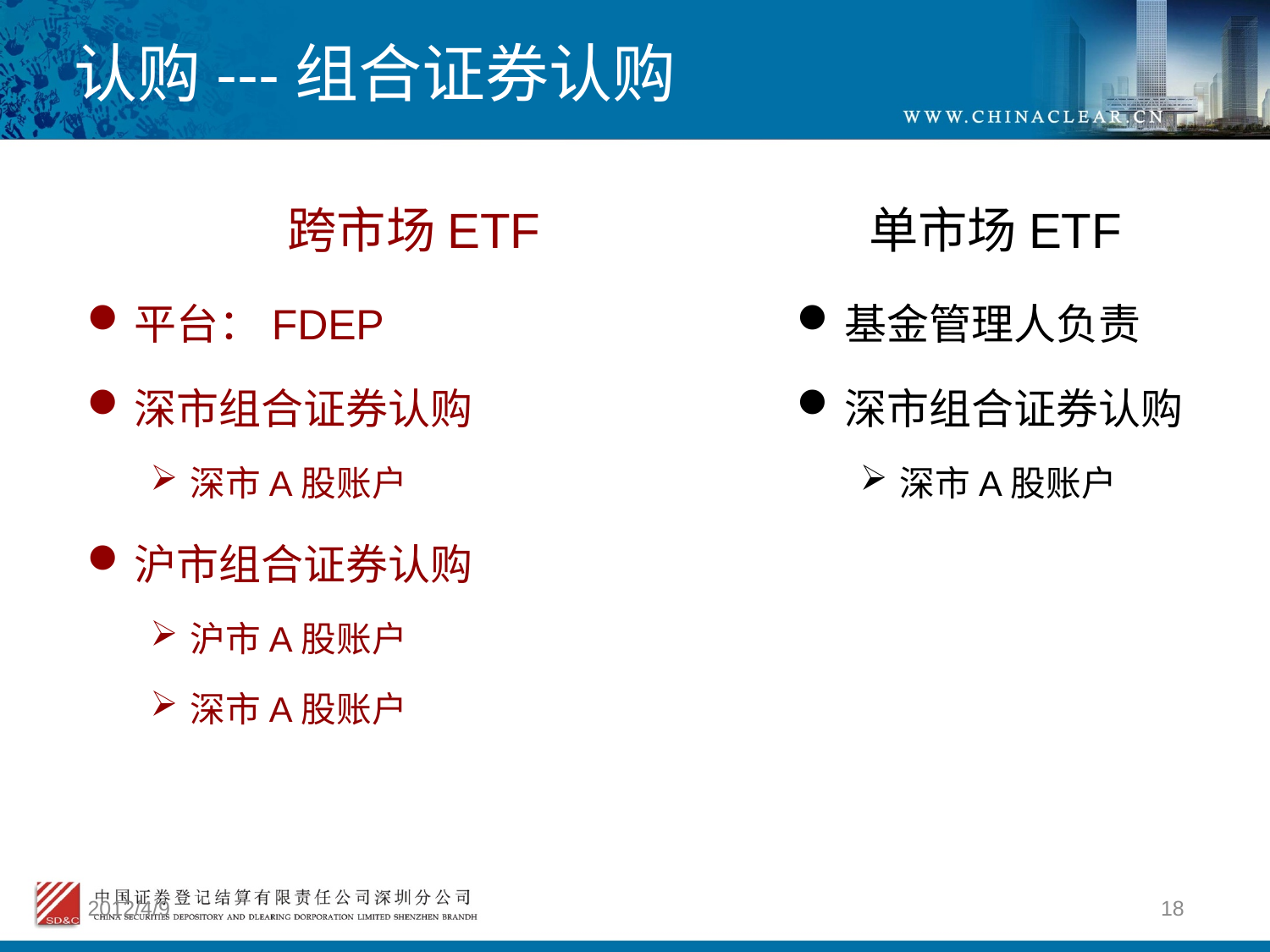

# 认购---组合证券认购
跨市场ETF
单市场ETF
平台：FDEP
深市组合证券认购
深市A股账户
沪市组合证券认购
沪市A股账户
深市A股账户

基金管理人负责
深市组合证券认购
深市A股账户
2012/4/9
18